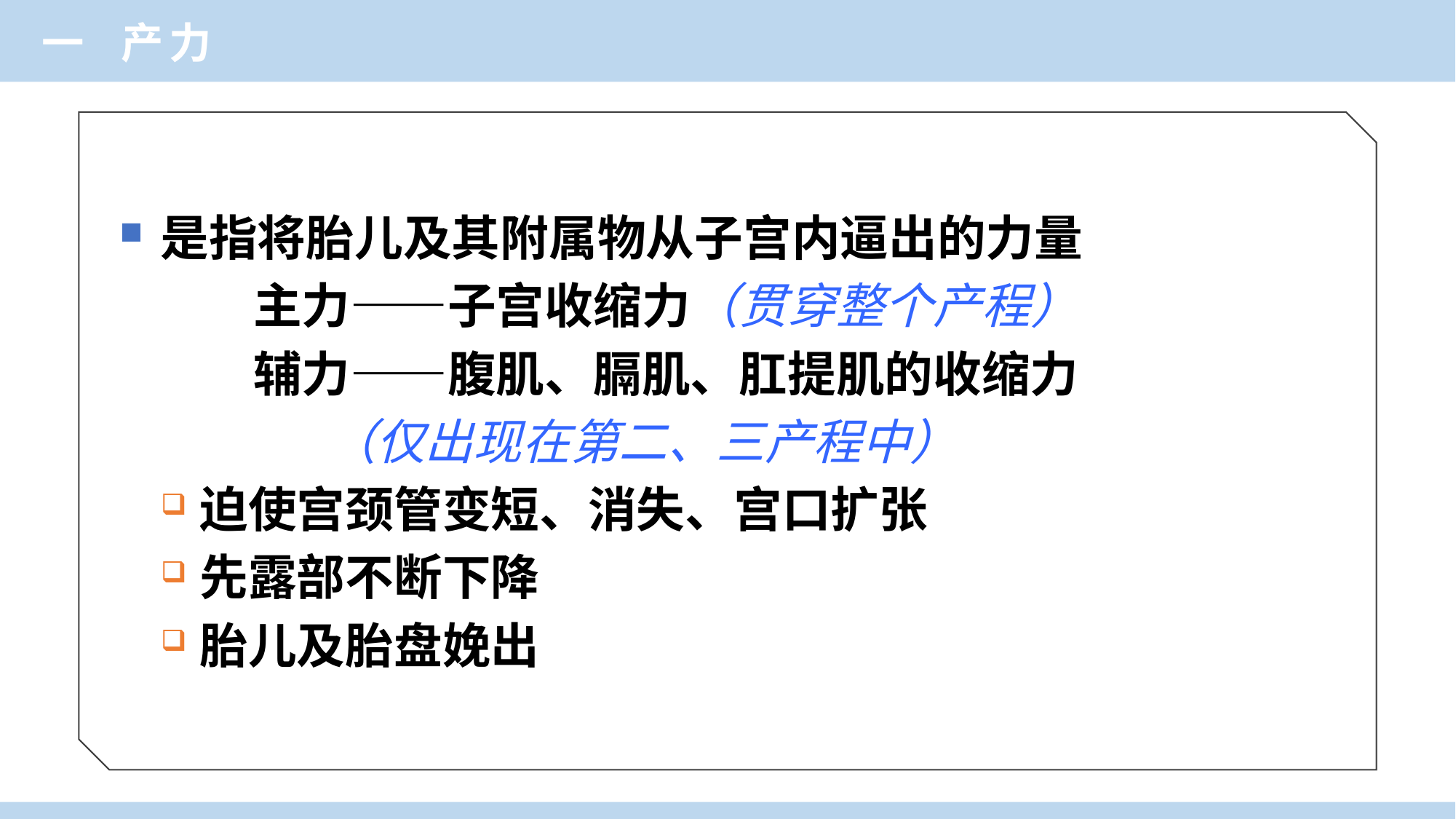

一  产力

是指将胎儿及其附属物从子宫内逼出的力量
           主力——子宫收缩力（贯穿整个产程）
           辅力——腹肌、膈肌、肛提肌的收缩力
                  （仅出现在第二、三产程中）
迫使宫颈管变短、消失、宫口扩张
先露部不断下降
胎儿及胎盘娩出